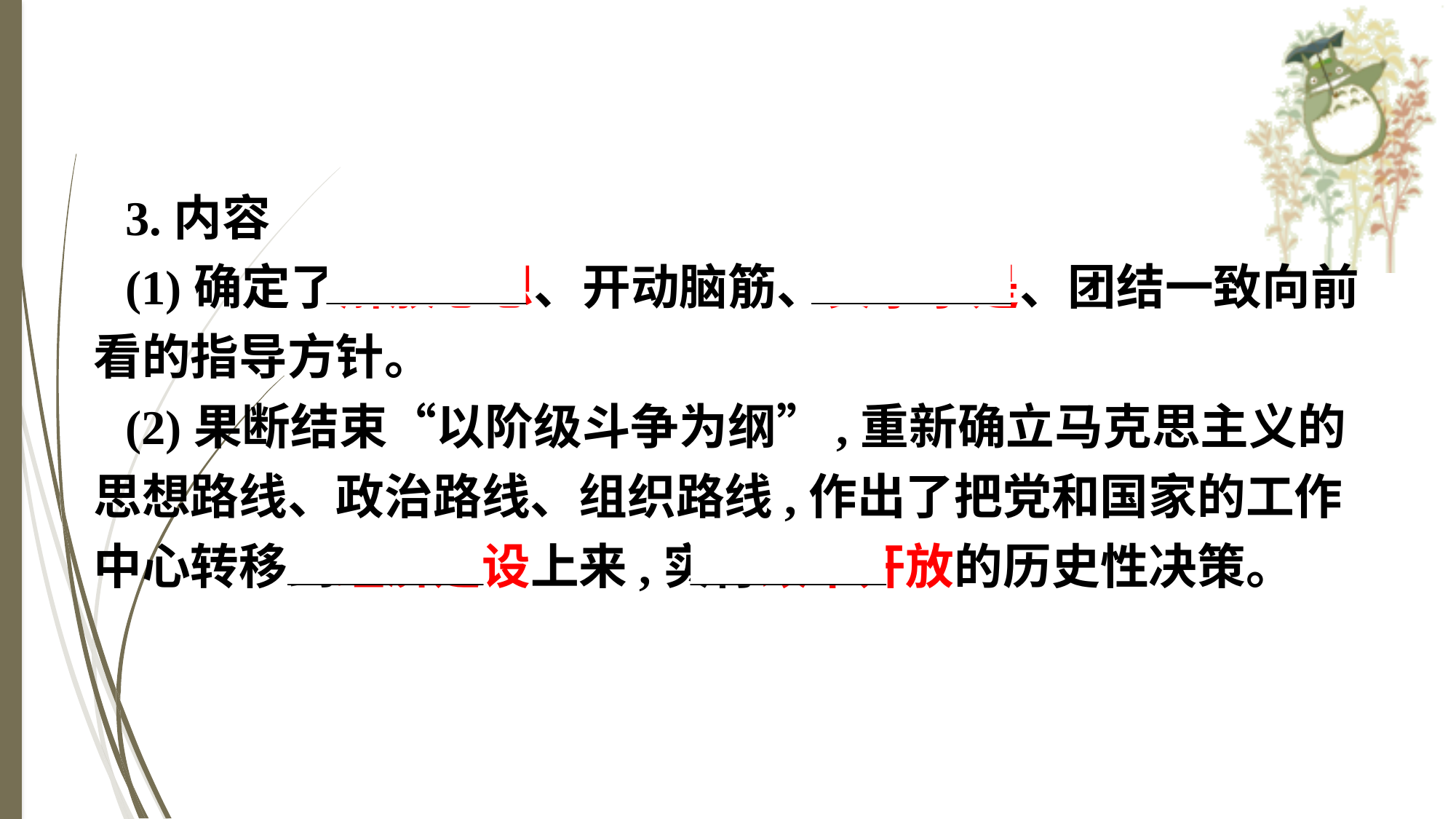

3.内容
(1)确定了解放思想、开动脑筋、实事求是、团结一致向前看的指导方针。
(2)果断结束“以阶级斗争为纲”,重新确立马克思主义的思想路线、政治路线、组织路线,作出了把党和国家的工作中心转移到经济建设上来,实行改革开放的历史性决策。